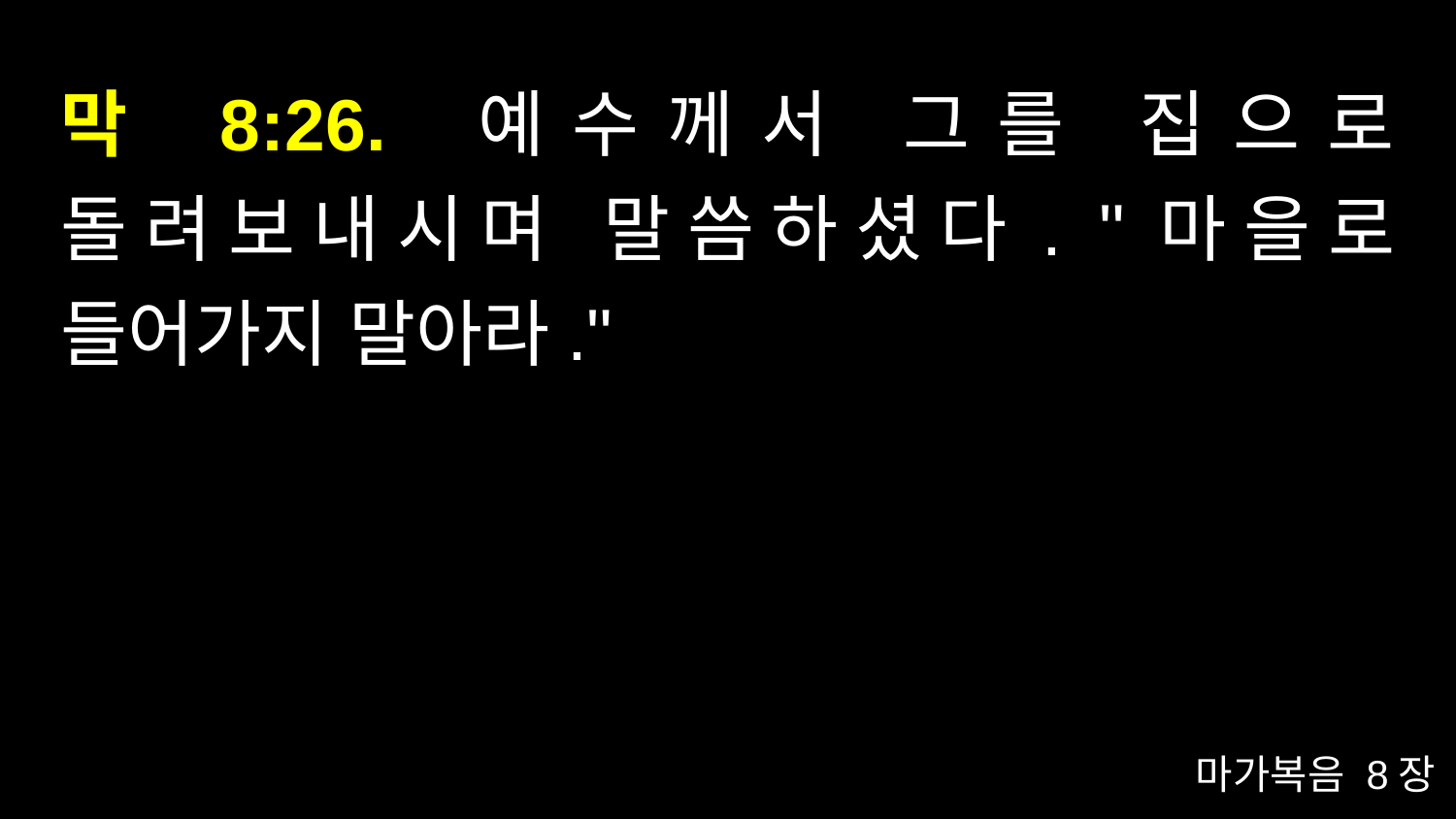

# 막 8:26. 예수께서 그를 집으로 돌려보내시며 말씀하셨다. "마을로 들어가지 말아라."
마가복음 8장